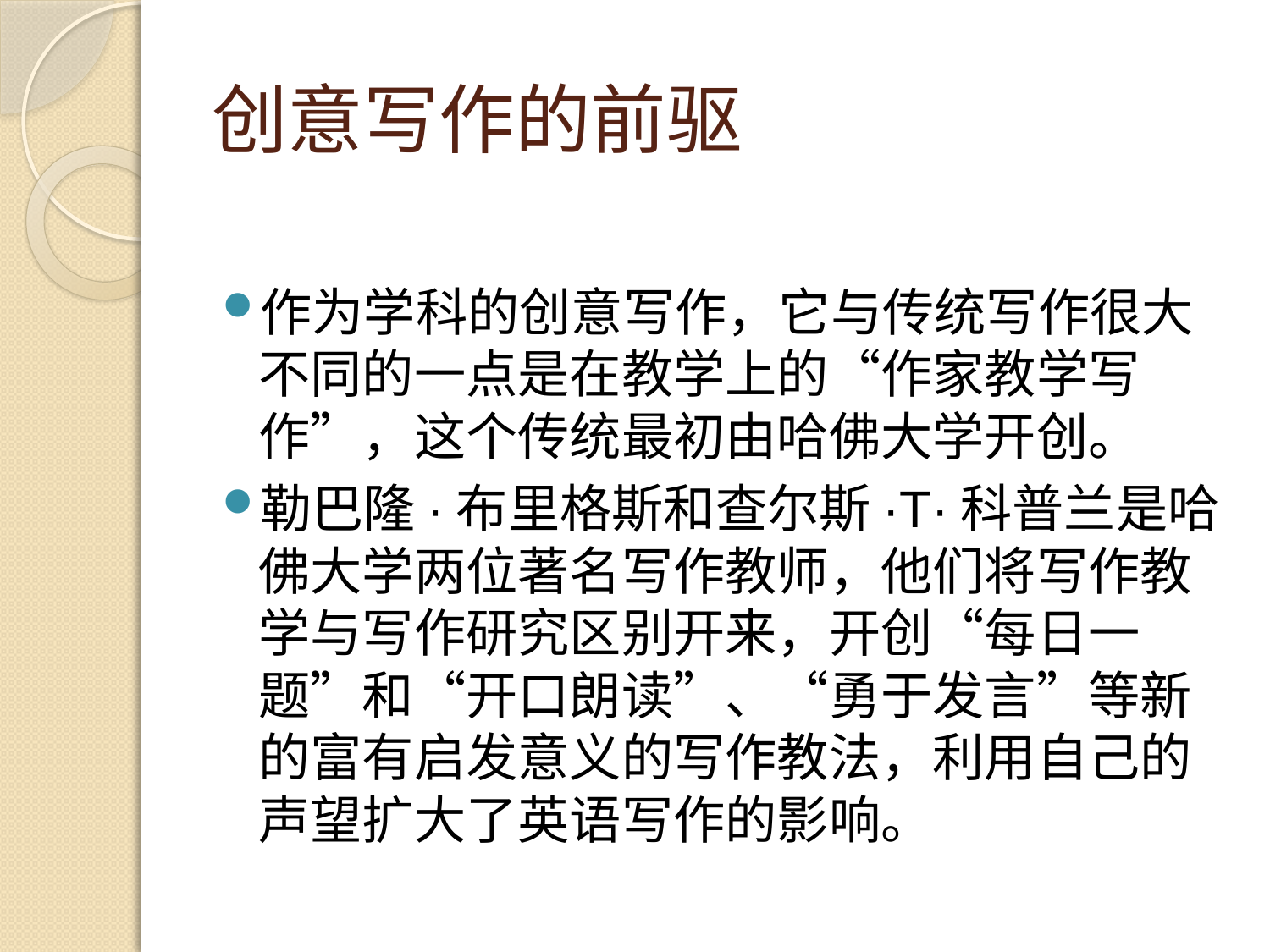

# 创意写作的前驱

作为学科的创意写作，它与传统写作很大不同的一点是在教学上的“作家教学写作”，这个传统最初由哈佛大学开创。
勒巴隆·布里格斯和查尔斯·T·科普兰是哈佛大学两位著名写作教师，他们将写作教学与写作研究区别开来，开创“每日一题”和“开口朗读”、“勇于发言”等新的富有启发意义的写作教法，利用自己的声望扩大了英语写作的影响。